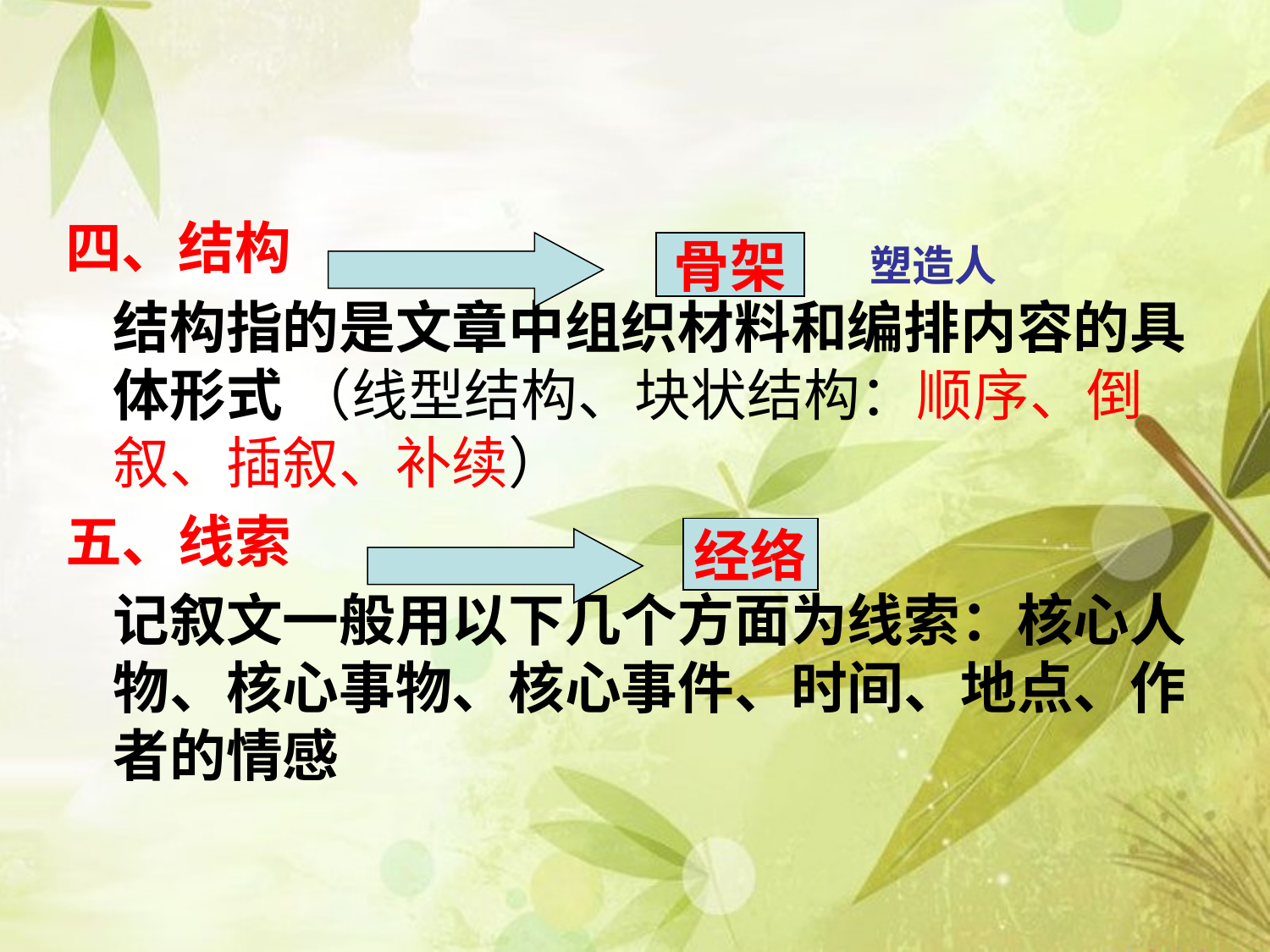

四、结构
	结构指的是文章中组织材料和编排内容的具体形式 （线型结构、块状结构：顺序、倒叙、插叙、补续）
五、线索
	记叙文一般用以下几个方面为线索：核心人物、核心事物、核心事件、时间、地点、作者的情感

骨架
塑造人
经络